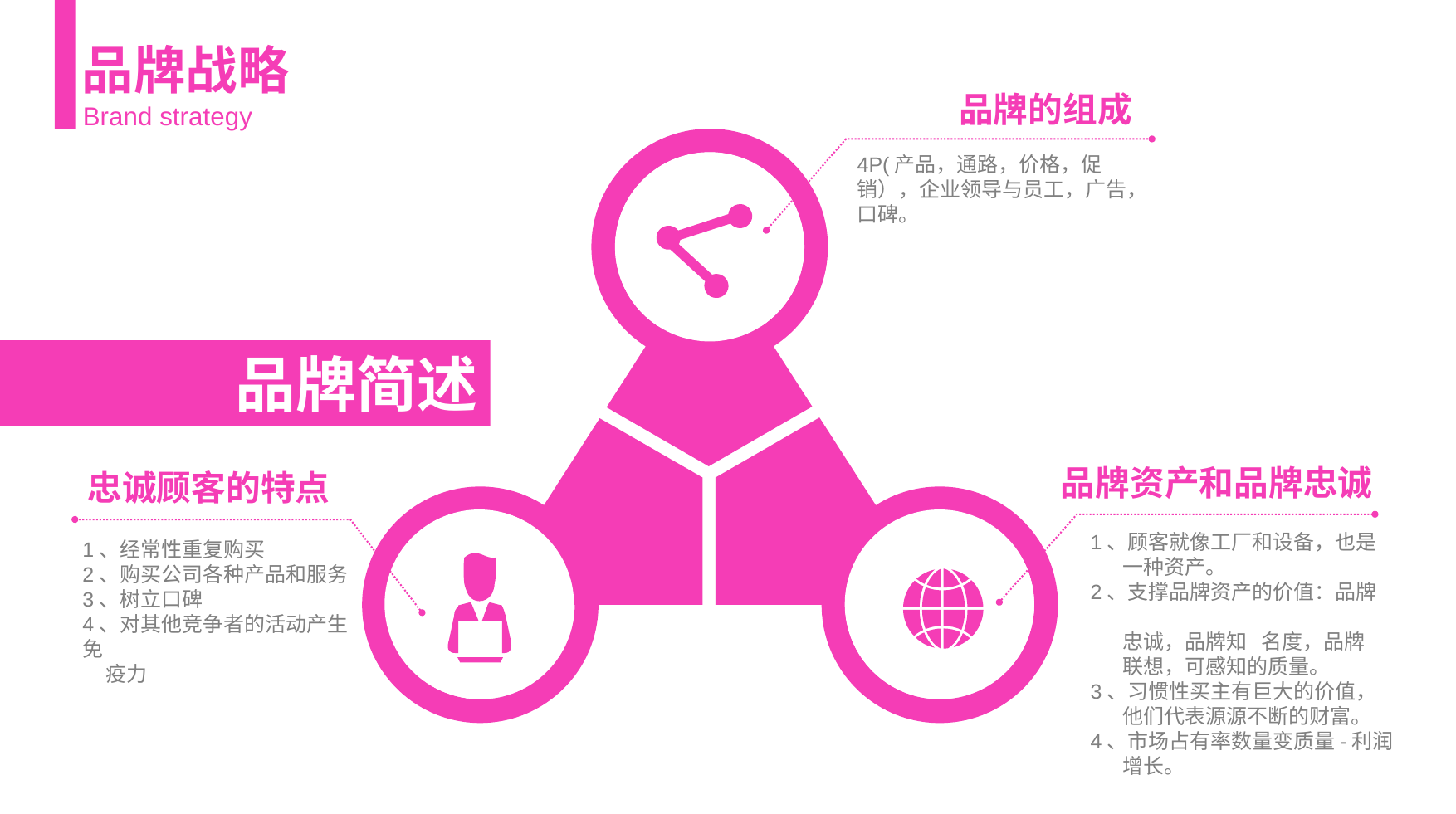

品牌战略
品牌的组成
Brand strategy

4P(产品，通路，价格，促销），企业领导与员工，广告，口碑。

 品牌简述

品牌资产和品牌忠诚
忠诚顾客的特点

1、顾客就像工厂和设备，也是
      一种资产。
2、支撑品牌资产的价值：品牌
      忠诚，品牌知   名度，品牌
      联想，可感知的质量。
3、习惯性买主有巨大的价值，
      他们代表源源不断的财富。
4、市场占有率数量变质量-利润
      增长。
1、经常性重复购买
2、购买公司各种产品和服务
3、树立口碑
4、对其他竞争者的活动产生免
    疫力